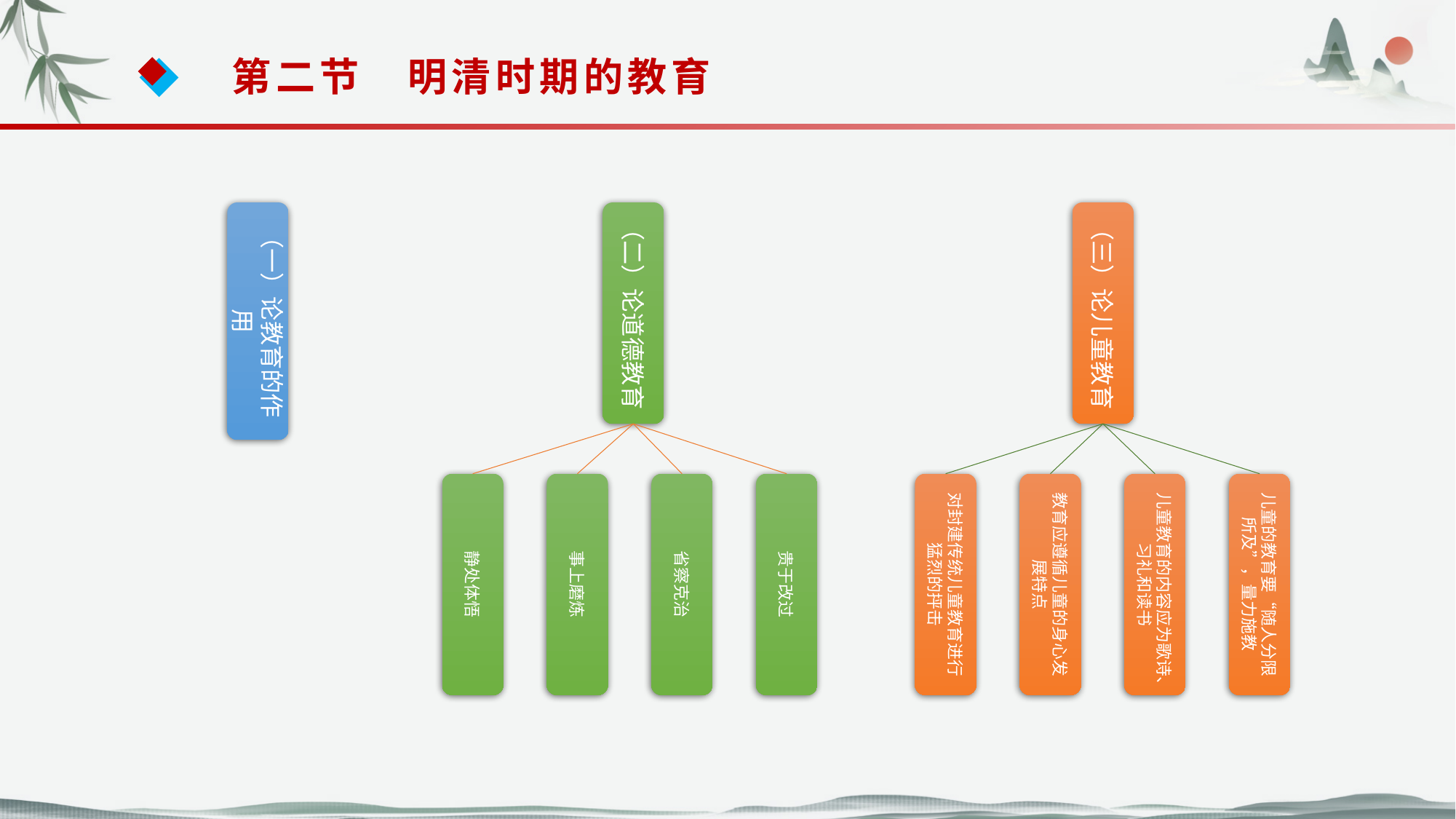

第二节　明清时期的教育

（一）论教育的作用
（二）论道德教育
（三）论儿童教育
静处体悟
事上磨炼
省察克治
贵于改过
对封建传统儿童教育进行猛烈的抨击
教育应遵循儿童的身心发展特点
儿童教育的内容应为歌诗、习礼和读书
儿童的教育要“随人分限所及”，量力施教